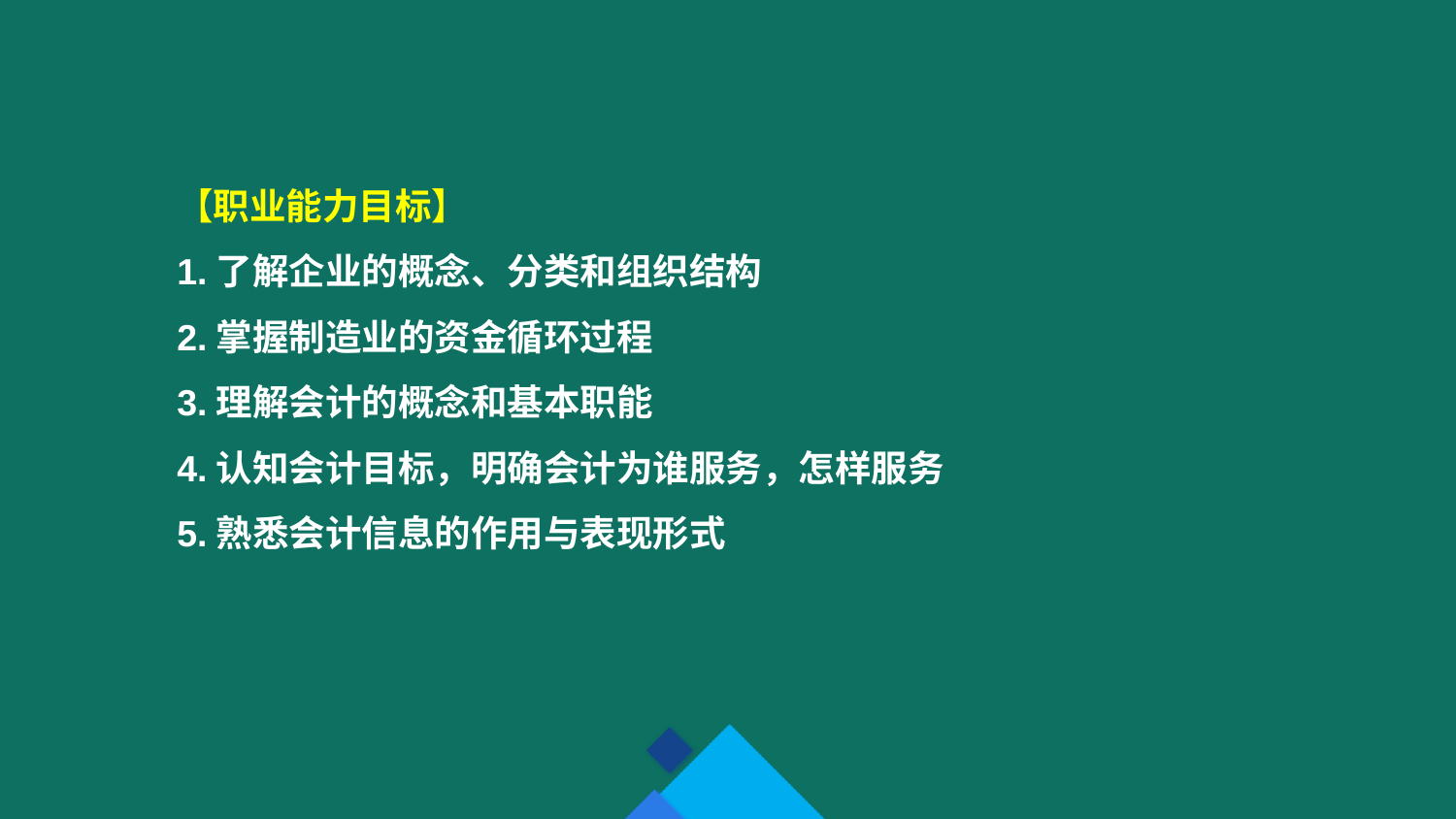

【职业能力目标】
1.了解企业的概念、分类和组织结构
2.掌握制造业的资金循环过程
3.理解会计的概念和基本职能
4.认知会计目标，明确会计为谁服务，怎样服务
5.熟悉会计信息的作用与表现形式